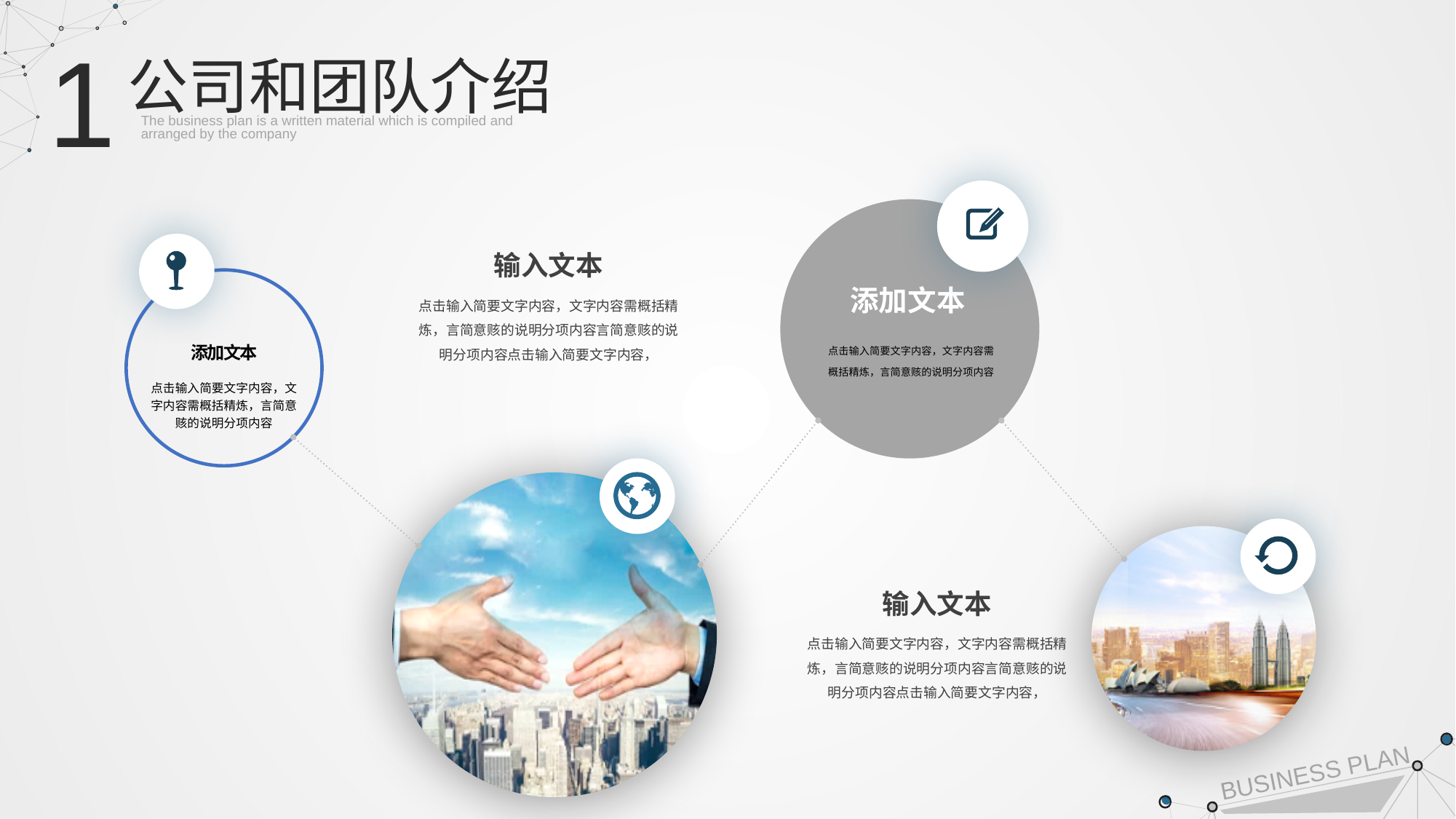

1
公司和团队介绍
The business plan is a written material which is compiled and
arranged by the company

输入文本
点击输入简要文字内容，文字内容需概括精炼，言简意赅的说明分项内容言简意赅的说明分项内容点击输入简要文字内容，

添加文本
点击输入简要文字内容，文字内容需概括精炼，言简意赅的说明分项内容
添加文本
点击输入简要文字内容，文字内容需概括精炼，言简意赅的说明分项内容

输入文本
点击输入简要文字内容，文字内容需概括精炼，言简意赅的说明分项内容言简意赅的说明分项内容点击输入简要文字内容，